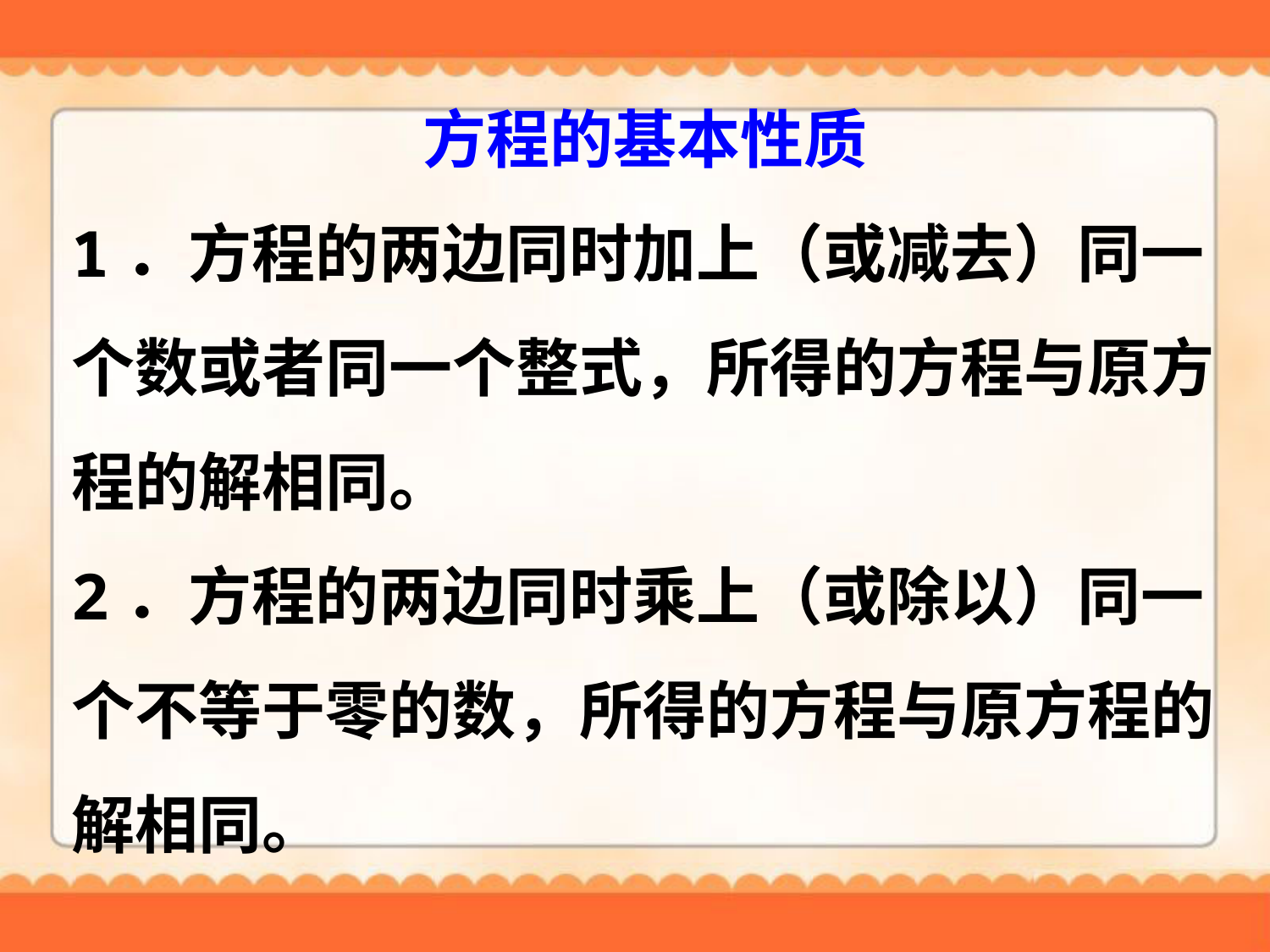

方程的基本性质
1．方程的两边同时加上（或减去）同一个数或者同一个整式，所得的方程与原方程的解相同。
2．方程的两边同时乘上（或除以）同一个不等于零的数，所得的方程与原方程的解相同。